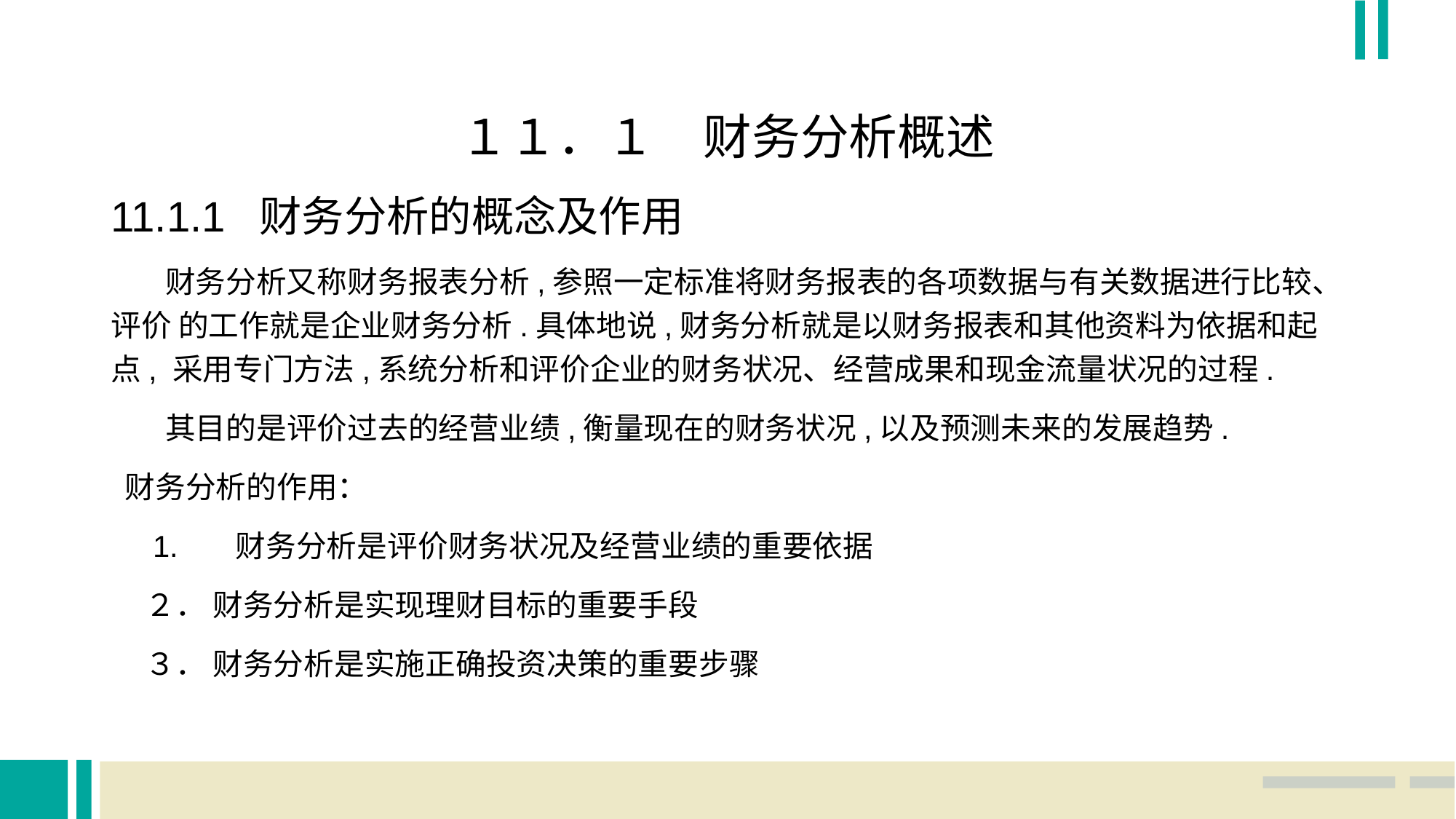

１１．１　财务分析概述
11.1.1  财务分析的概念及作用
       财务分析又称财务报表分析,参照一定标准将财务报表的各项数据与有关数据进行比较、评价 的工作就是企业财务分析.具体地说,财务分析就是以财务报表和其他资料为依据和起点, 采用专门方法,系统分析和评价企业的财务状况、经营成果和现金流量状况的过程.
       其目的是评价过去的经营业绩,衡量现在的财务状况,以及预测未来的发展趋势.
 财务分析的作用：
     1.      财务分析是评价财务状况及经营业绩的重要依据
    ２． 财务分析是实现理财目标的重要手段
    ３． 财务分析是实施正确投资决策的重要步骤